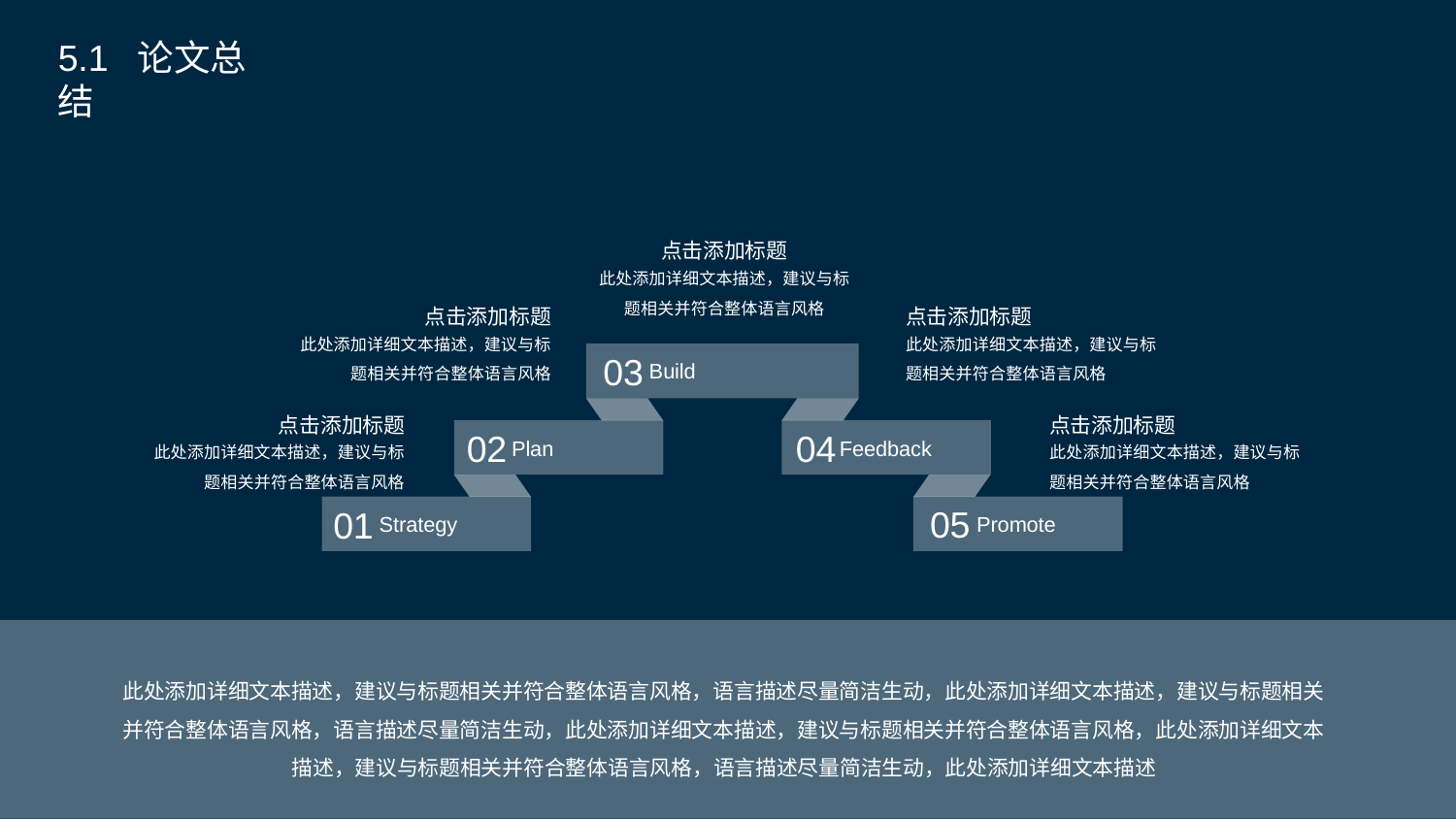

5.1  论文总结
点击添加标题
此处添加详细文本描述，建议与标题相关并符合整体语言风格
点击添加标题
此处添加详细文本描述，建议与标题相关并符合整体语言风格
点击添加标题
此处添加详细文本描述，建议与标题相关并符合整体语言风格

03
Build

点击添加标题
此处添加详细文本描述，建议与标题相关并符合整体语言风格
点击添加标题
此处添加详细文本描述，建议与标题相关并符合整体语言风格

02
Plan
04
Feedback

05
Promote
01
Strategy

此处添加详细文本描述，建议与标题相关并符合整体语言风格，语言描述尽量简洁生动，此处添加详细文本描述，建议与标题相关并符合整体语言风格，语言描述尽量简洁生动，此处添加详细文本描述，建议与标题相关并符合整体语言风格，此处添加详细文本描述，建议与标题相关并符合整体语言风格，语言描述尽量简洁生动，此处添加详细文本描述